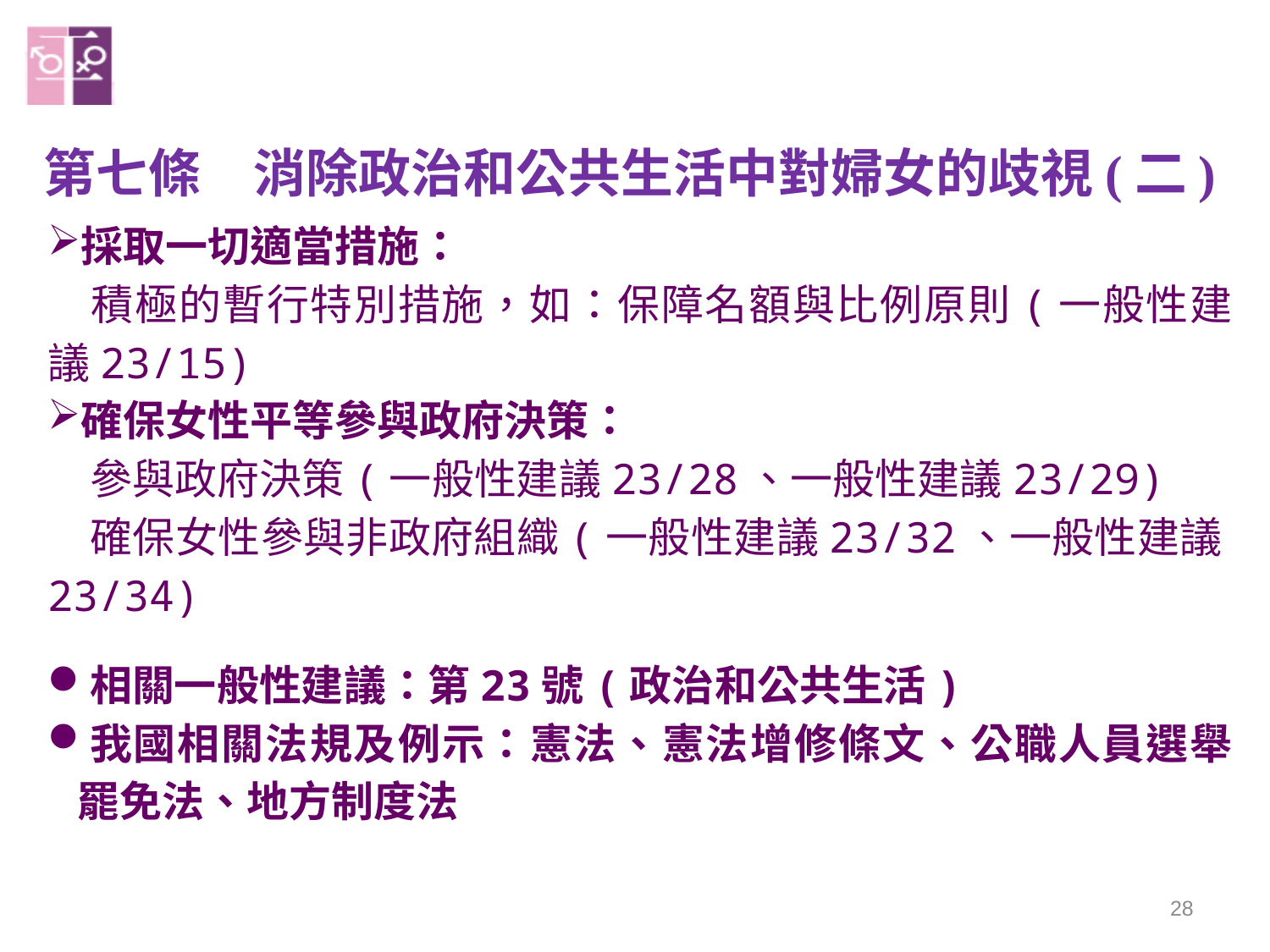

# 第七條　消除政治和公共生活中對婦女的歧視(二)
採取一切適當措施：
　積極的暫行特別措施，如：保障名額與比例原則(一般性建議23/15)
確保女性平等參與政府決策：
　參與政府決策(一般性建議23/28、一般性建議23/29)
　確保女性參與非政府組織(一般性建議23/32、一般性建議23/34)
相關一般性建議：第23號(政治和公共生活)
我國相關法規及例示：憲法、憲法增修條文、公職人員選舉罷免法、地方制度法
28